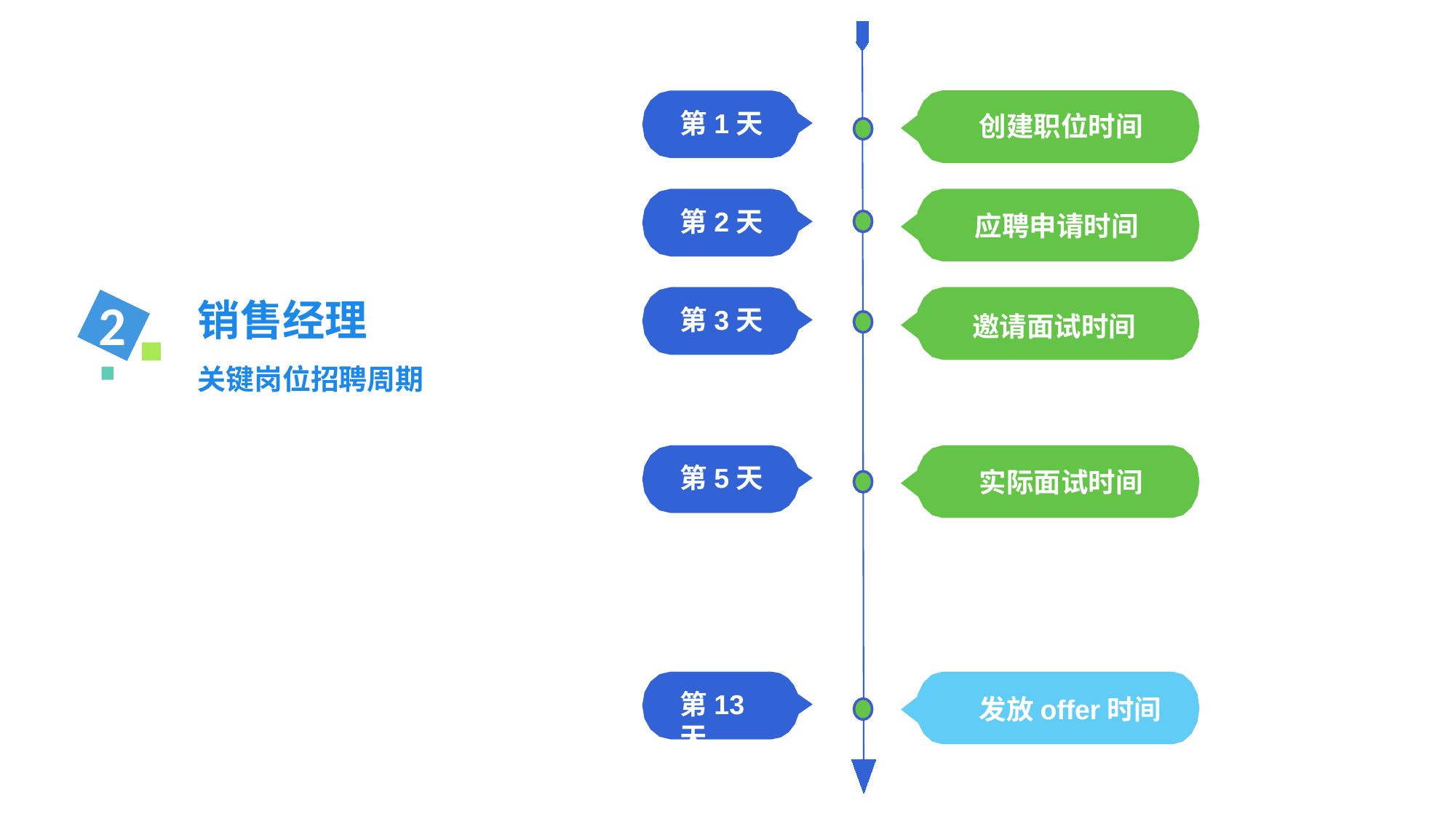

创建职位时间

第1天

应聘申请时间

第2天

销售经理
关键岗位招聘周期
2

第3天

邀请面试时间

第5天

实际面试时间

第13天

发放offer时间